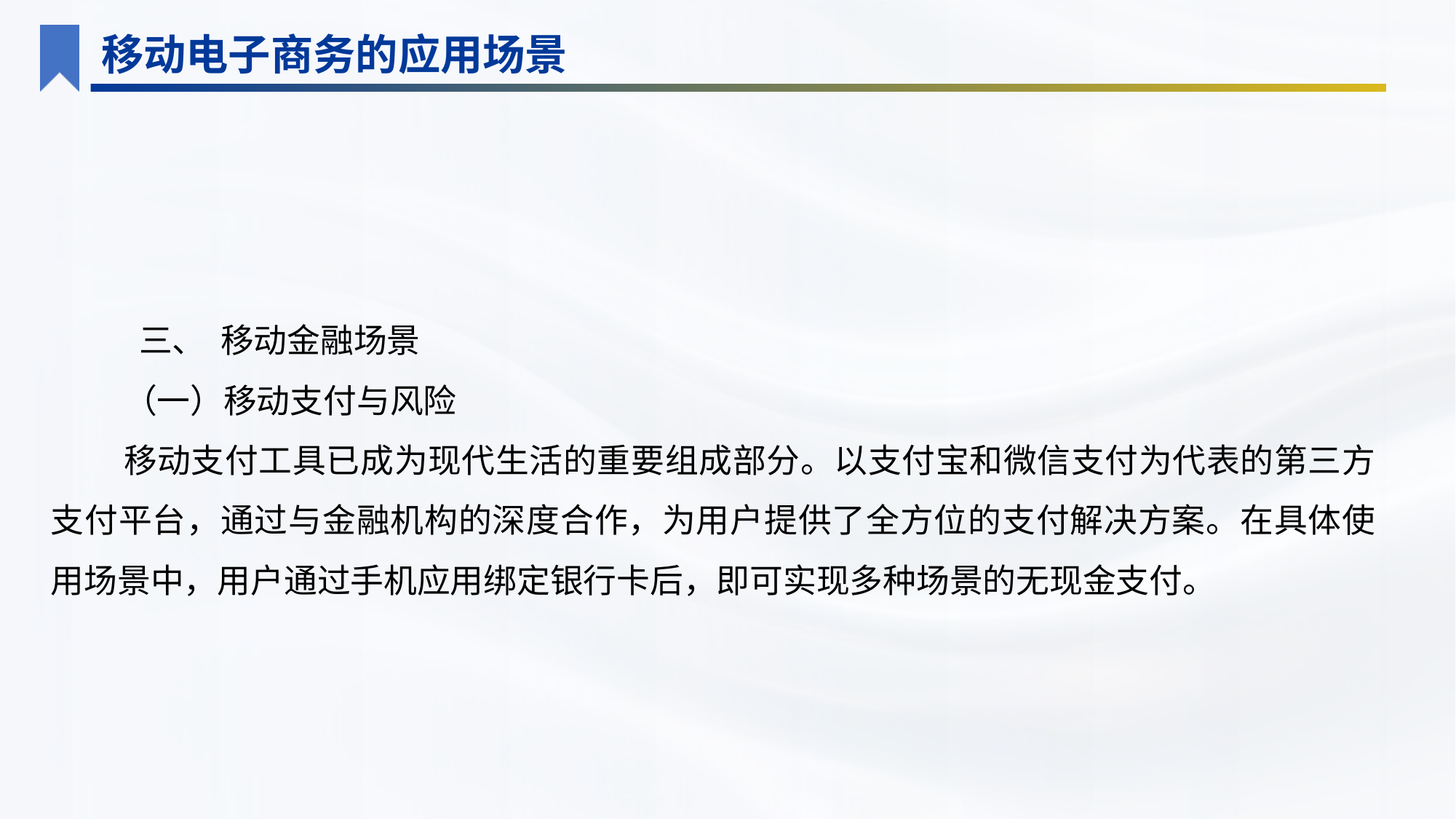

移动电子商务的应用场景
 三、  移动金融场景
（一）移动支付与风险
移动支付工具已成为现代生活的重要组成部分。以支付宝和微信支付为代表的第三方支付平台，通过与金融机构的深度合作，为用户提供了全方位的支付解决方案。在具体使用场景中，用户通过手机应用绑定银行卡后，即可实现多种场景的无现金支付。